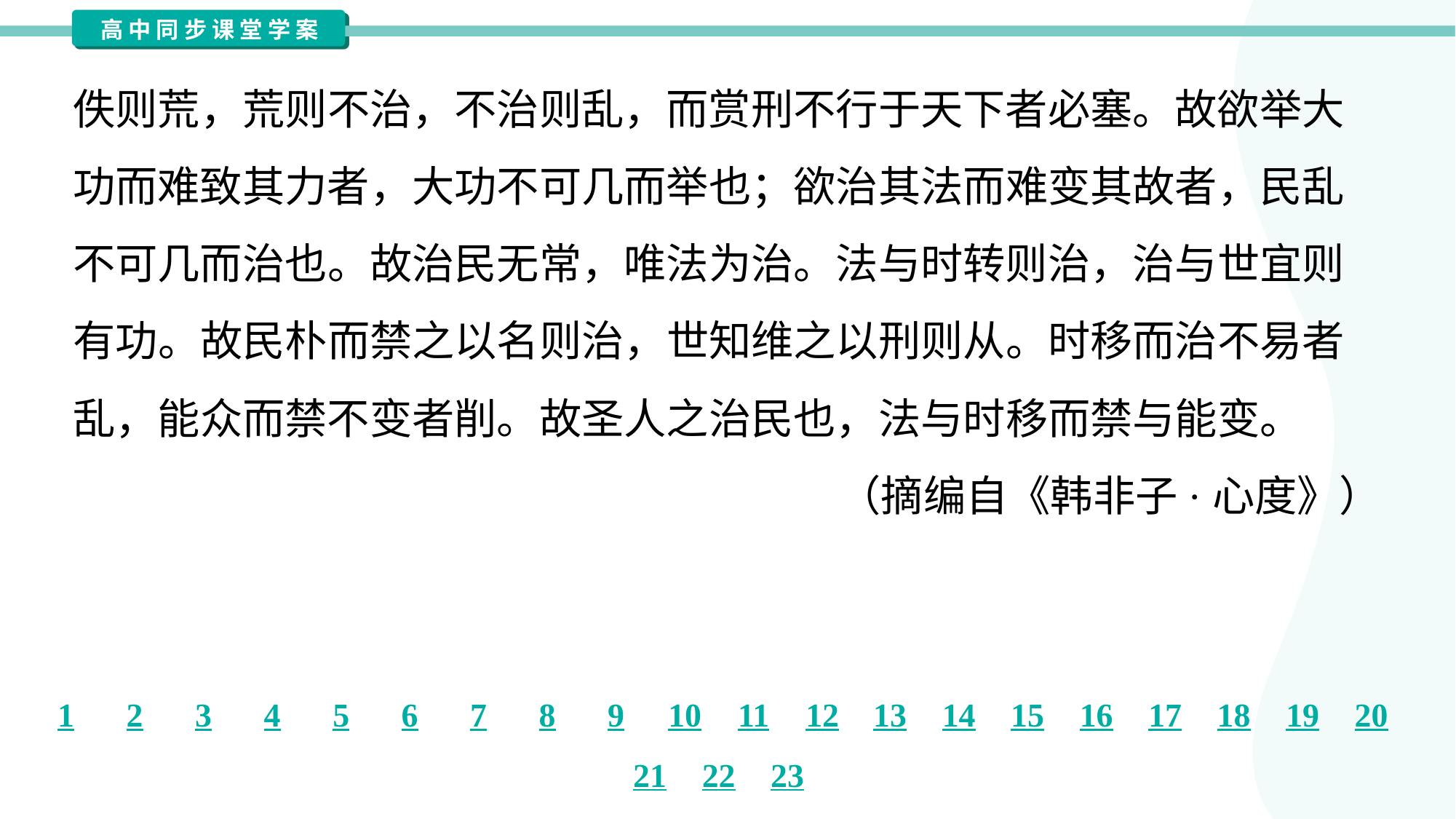

佚则荒，荒则不治，不治则乱，而赏刑不行于天下者必塞。故欲举大
功而难致其力者，大功不可几而举也；欲治其法而难变其故者，民乱
不可几而治也。故治民无常，唯法为治。法与时转则治，治与世宜则
有功。故民朴而禁之以名则治，世知维之以刑则从。时移而治不易者
乱，能众而禁不变者削。故圣人之治民也，法与时移而禁与能变。
（摘编自《韩非子·心度》）